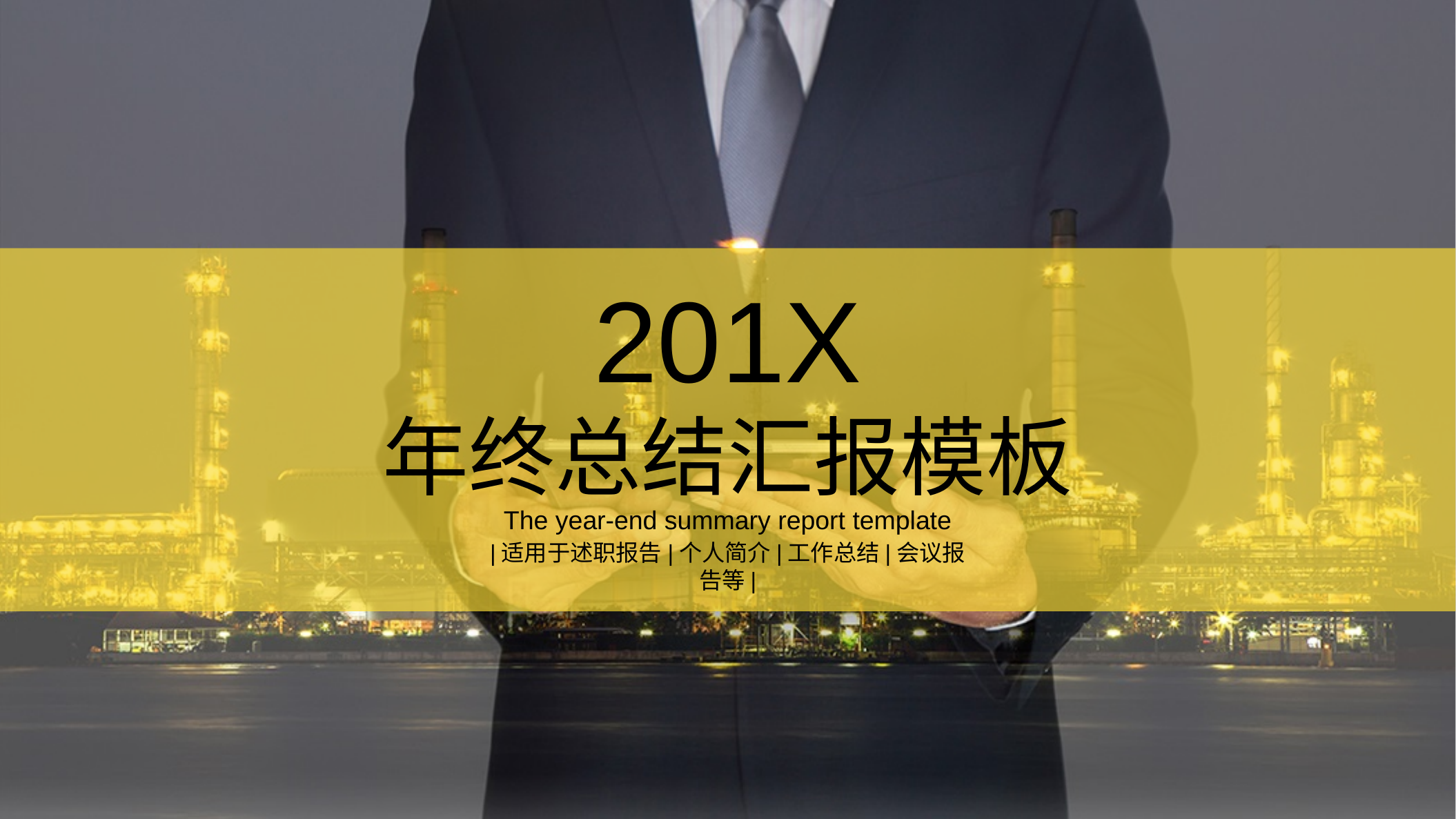

201X
年终总结汇报模板
The year-end summary report template
|适用于述职报告|个人简介|工作总结|会议报告等|